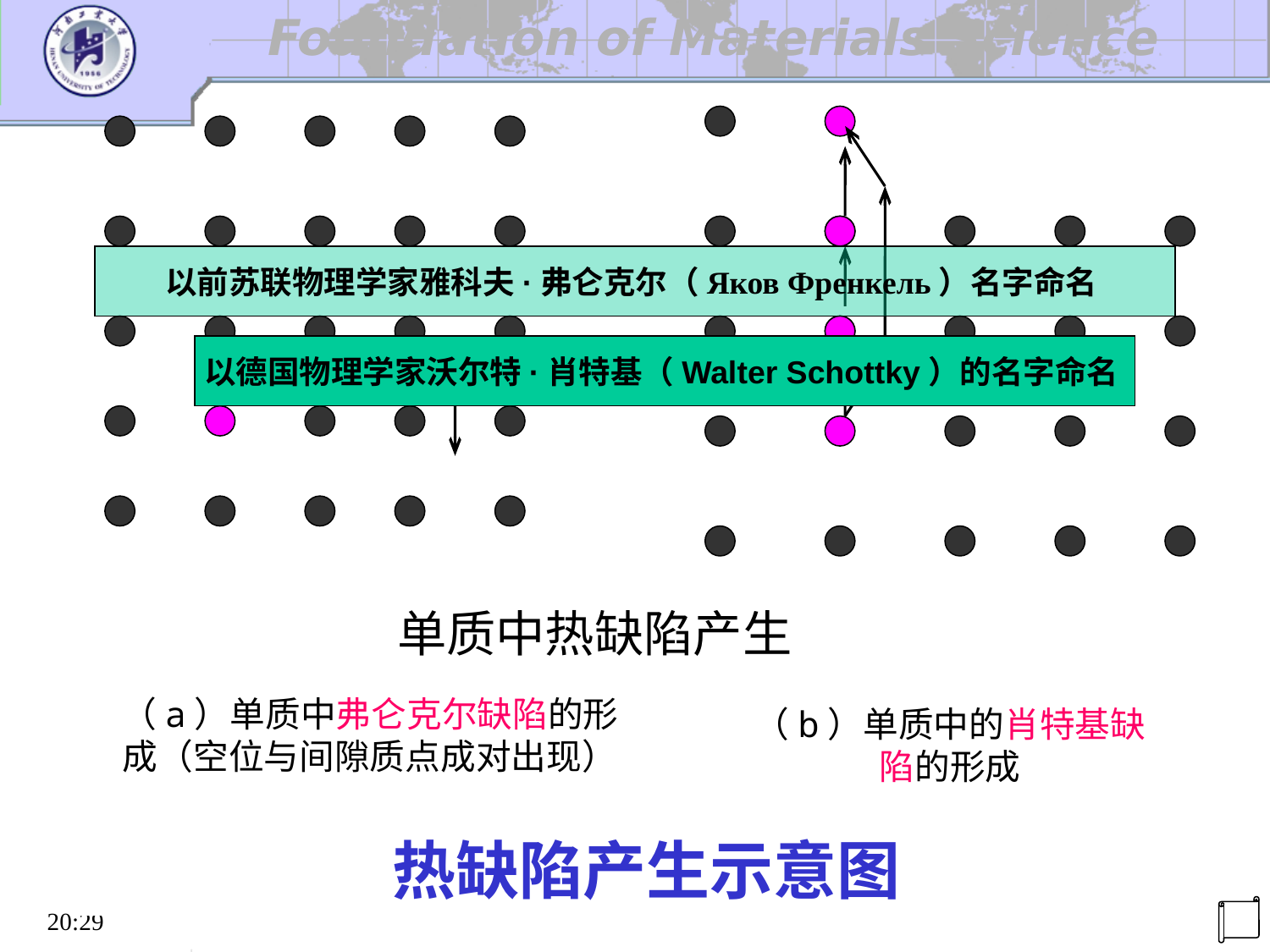

以前苏联物理学家雅科夫·弗仑克尔（Яков Френкель）名字命名

以德国物理学家沃尔特·肖特基（Walter Schottky）的名字命名

单质中热缺陷产生
（a）单质中弗仑克尔缺陷的形成（空位与间隙质点成对出现）
（b）单质中的肖特基缺陷的形成
热缺陷产生示意图
机电工程学院

20:29